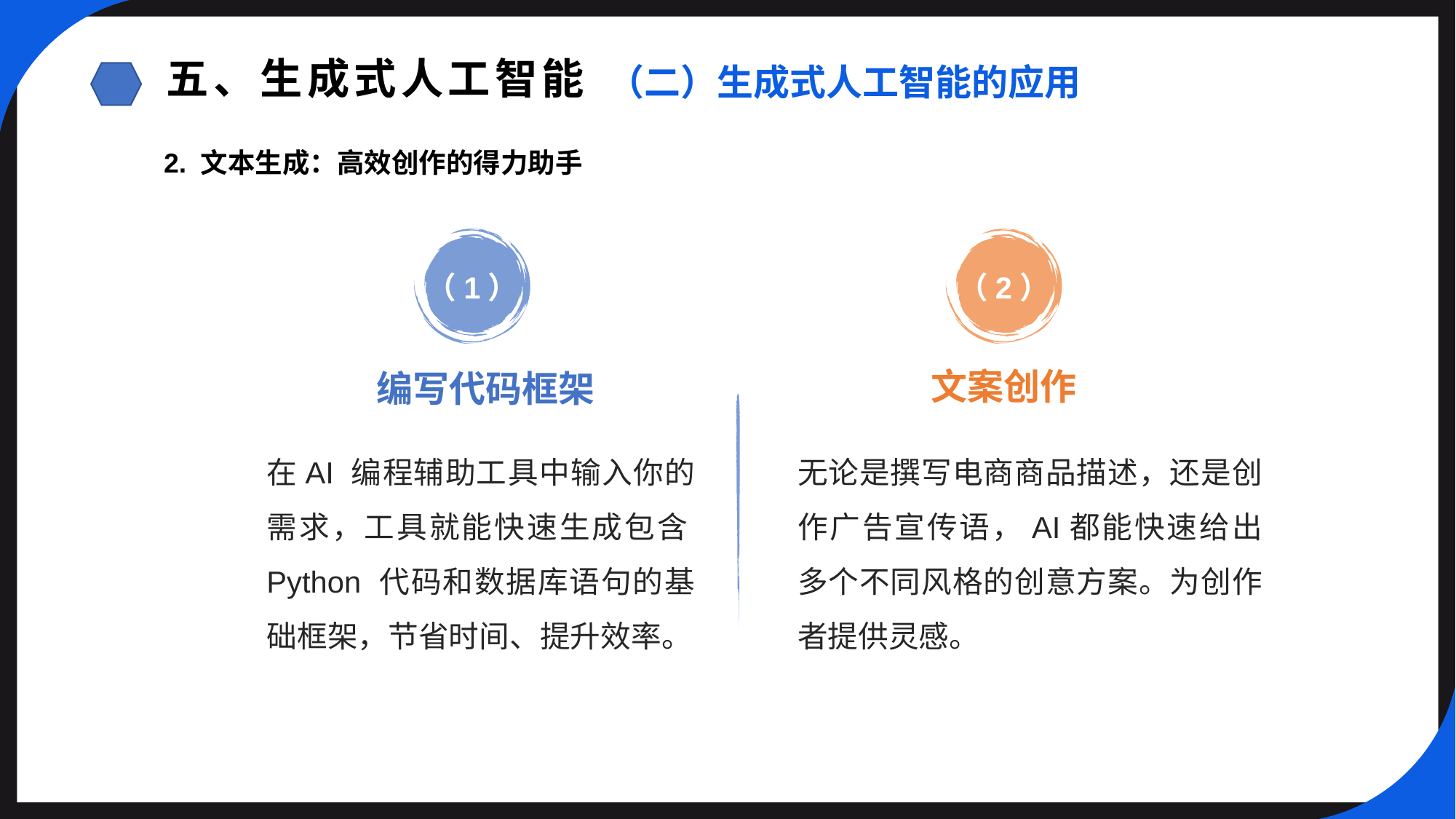

五、生成式人工智能
（二）生成式人工智能的应用
2. 文本生成：高效创作的得力助手
（1）
（2）
文案创作
编写代码框架

在AI 编程辅助工具中输入你的需求，工具就能快速生成包含Python 代码和数据库语句的基础框架，节省时间、提升效率。
无论是撰写电商商品描述，还是创作广告宣传语，AI都能快速给出多个不同风格的创意方案。为创作者提供灵感。